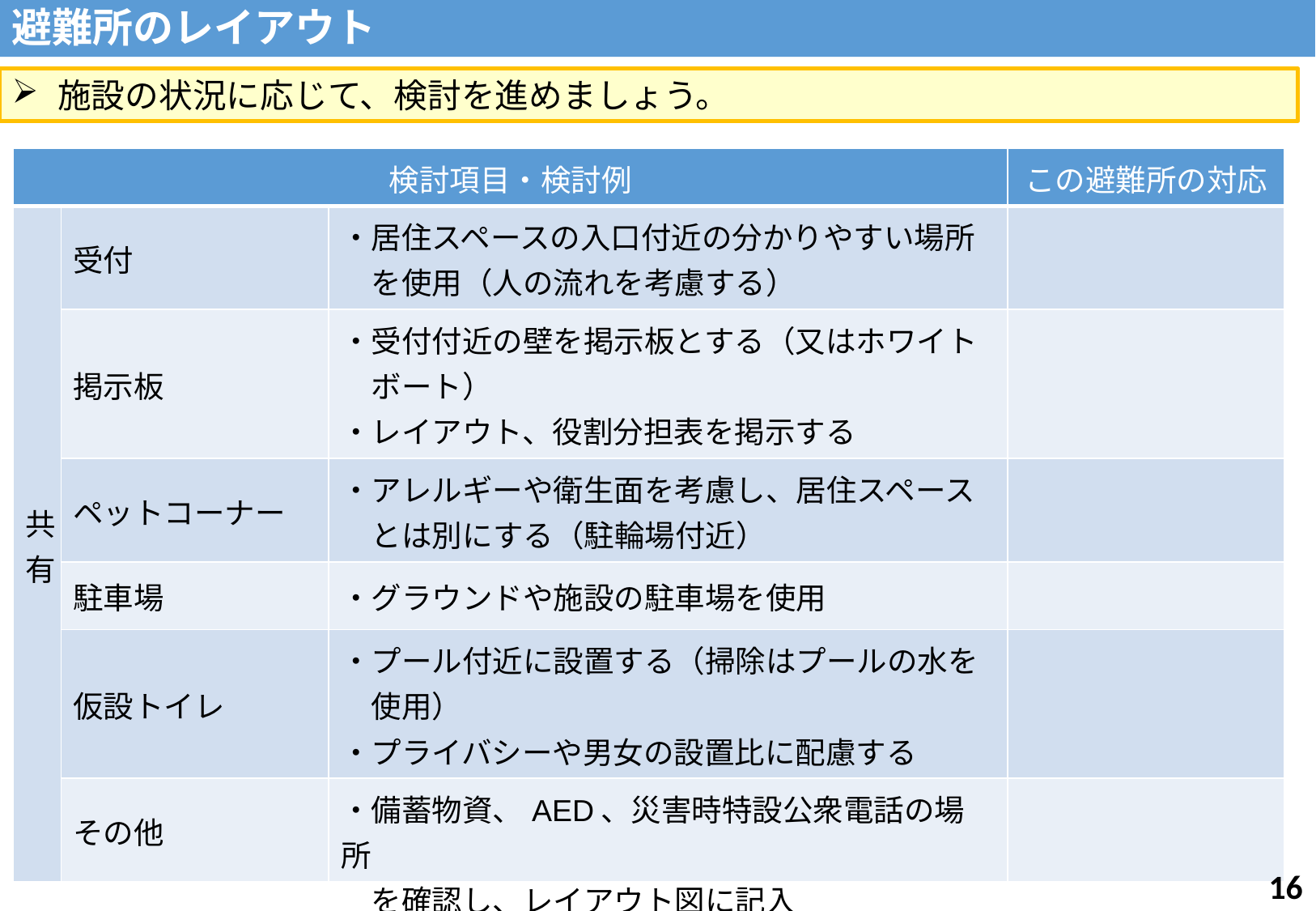

避難所のレイアウト

施設の状況に応じて、検討を進めましょう。
| 検討項目・検討例 |  |  | この避難所の対応 |
| --- | --- | --- | --- |
| 共有 | 受付 | ・居住スペースの入口付近の分かりやすい場所 　を使用（人の流れを考慮する） |  |
|  | 掲示板 | ・受付付近の壁を掲示板とする（又はホワイト 　ボート） ・レイアウト、役割分担表を掲示する |  |
|  | ペットコーナー | ・アレルギーや衛生面を考慮し、居住スペース 　とは別にする（駐輪場付近） |  |
|  | 駐車場 | ・グラウンドや施設の駐車場を使用 |  |
|  | 仮設トイレ | ・プール付近に設置する（掃除はプールの水を 　使用） ・プライバシーや男女の設置比に配慮する |  |
|  | その他 | ・備蓄物資、AED、災害時特設公衆電話の場所 　を確認し、レイアウト図に記入 |  |
16